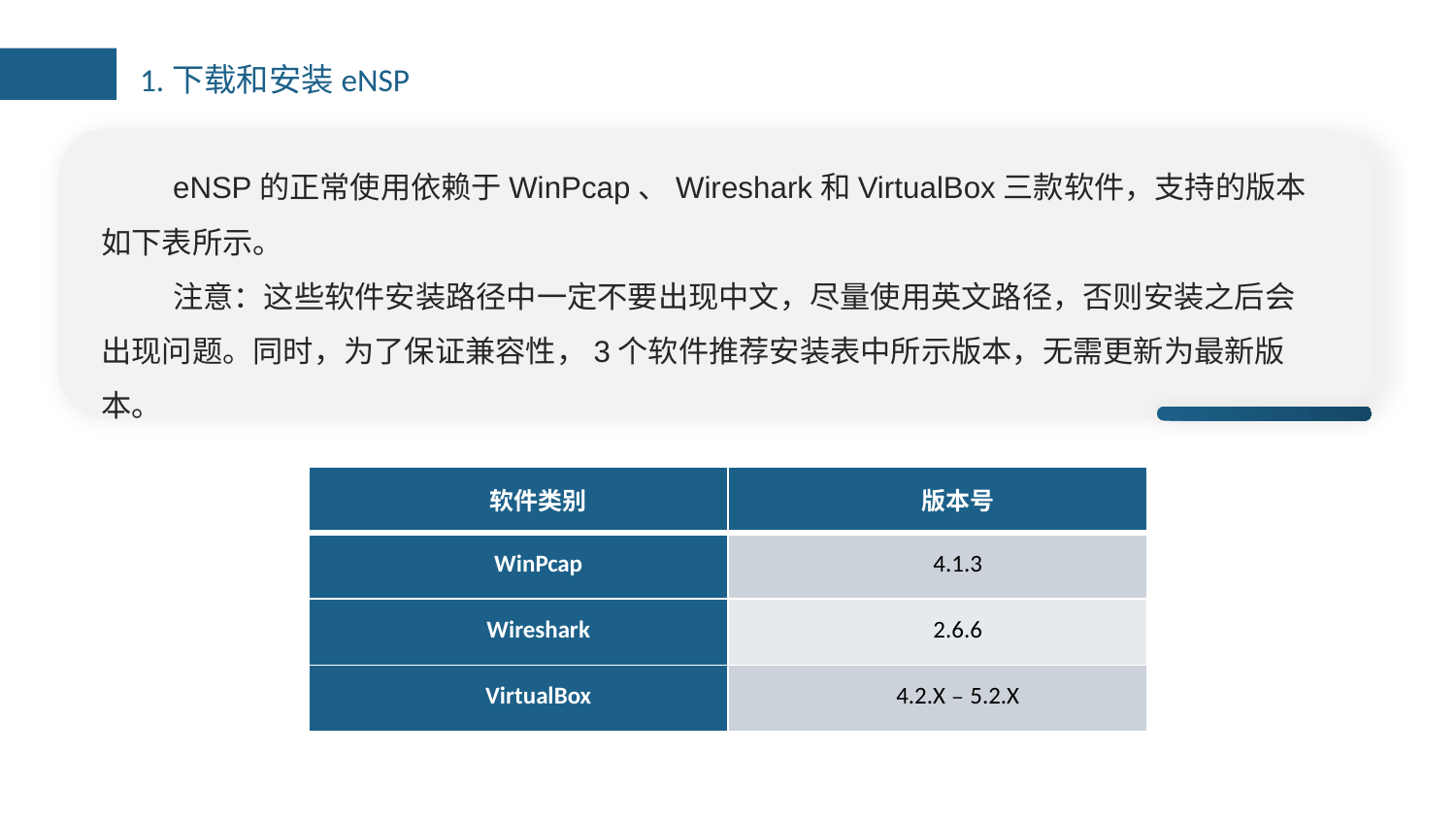

1.下载和安装eNSP

eNSP的正常使用依赖于WinPcap、Wireshark和VirtualBox三款软件，支持的版本如下表所示。
注意：这些软件安装路径中一定不要出现中文，尽量使用英文路径，否则安装之后会出现问题。同时，为了保证兼容性，3个软件推荐安装表中所示版本，无需更新为最新版本。
| 软件类别 | 版本号 |
| --- | --- |
| WinPcap | 4.1.3 |
| Wireshark | 2.6.6 |
| VirtualBox | 4.2.X﹣5.2.X |